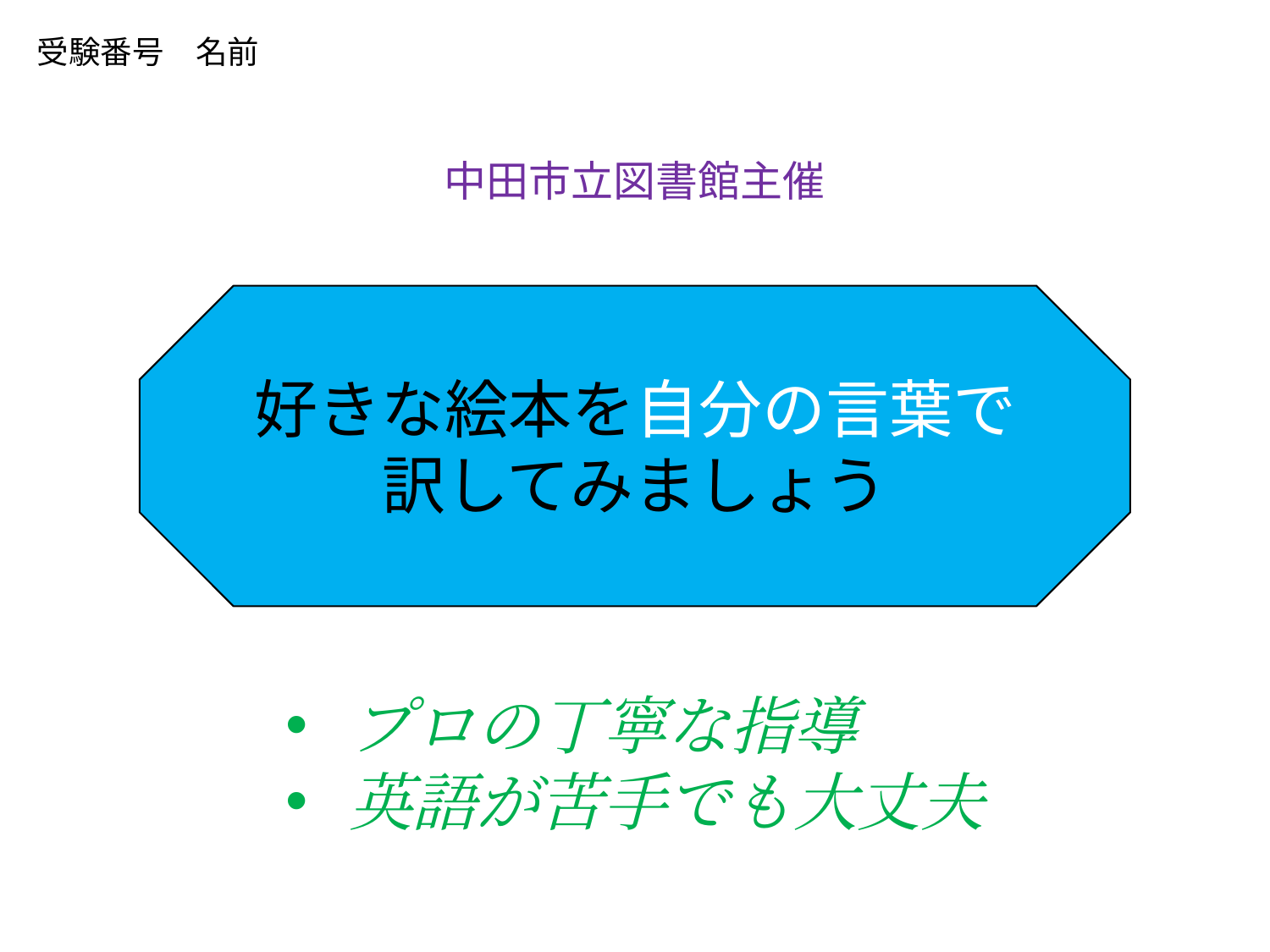

受験番号　名前
中田市立図書館主催
好きな絵本を自分の言葉で
訳してみましょう
プロの丁寧な指導
英語が苦手でも大丈夫